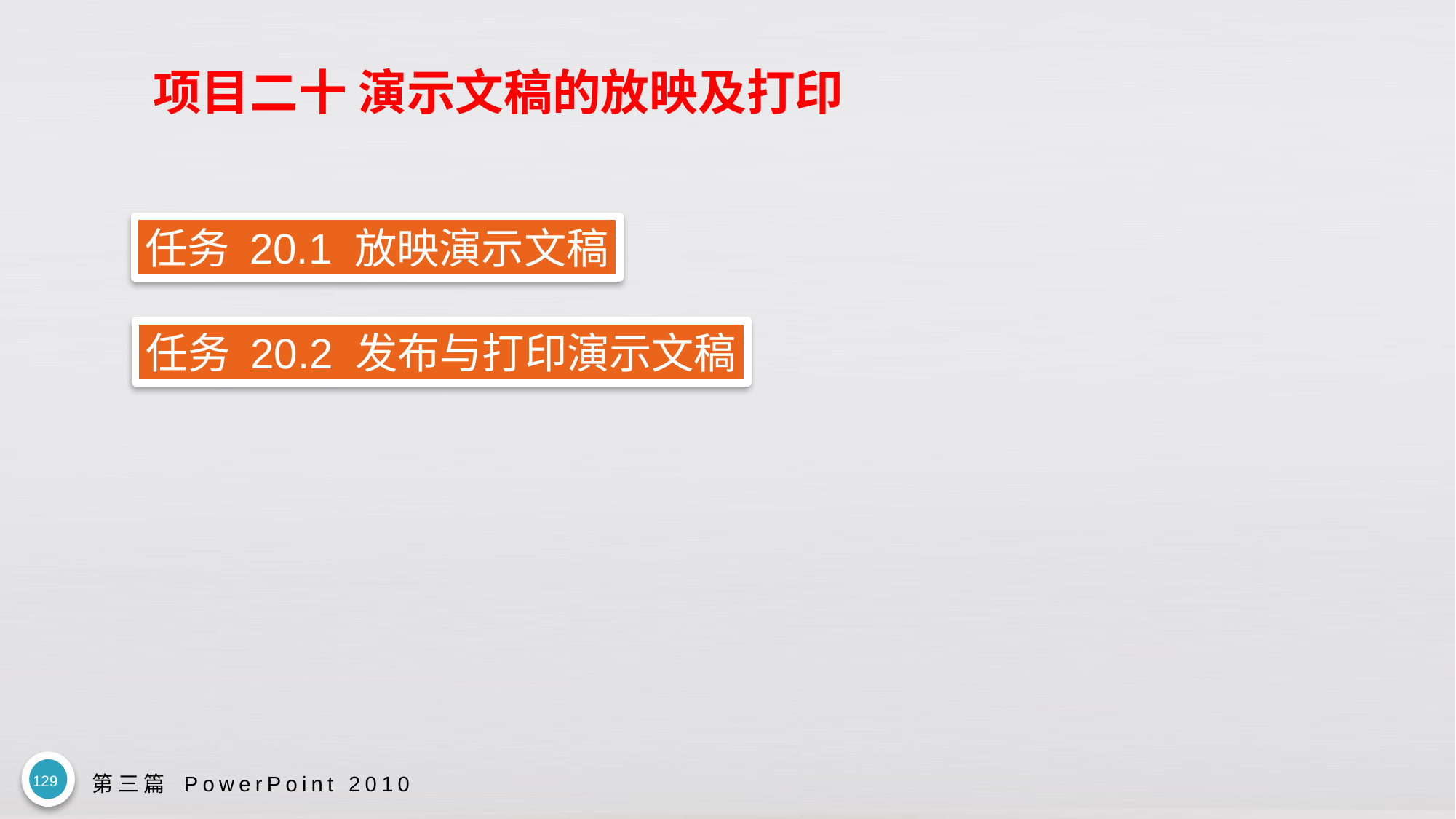

# 项目二十 演示文稿的放映及打印
任务 20.1 放映演示文稿
任务 20.2 发布与打印演示文稿
129